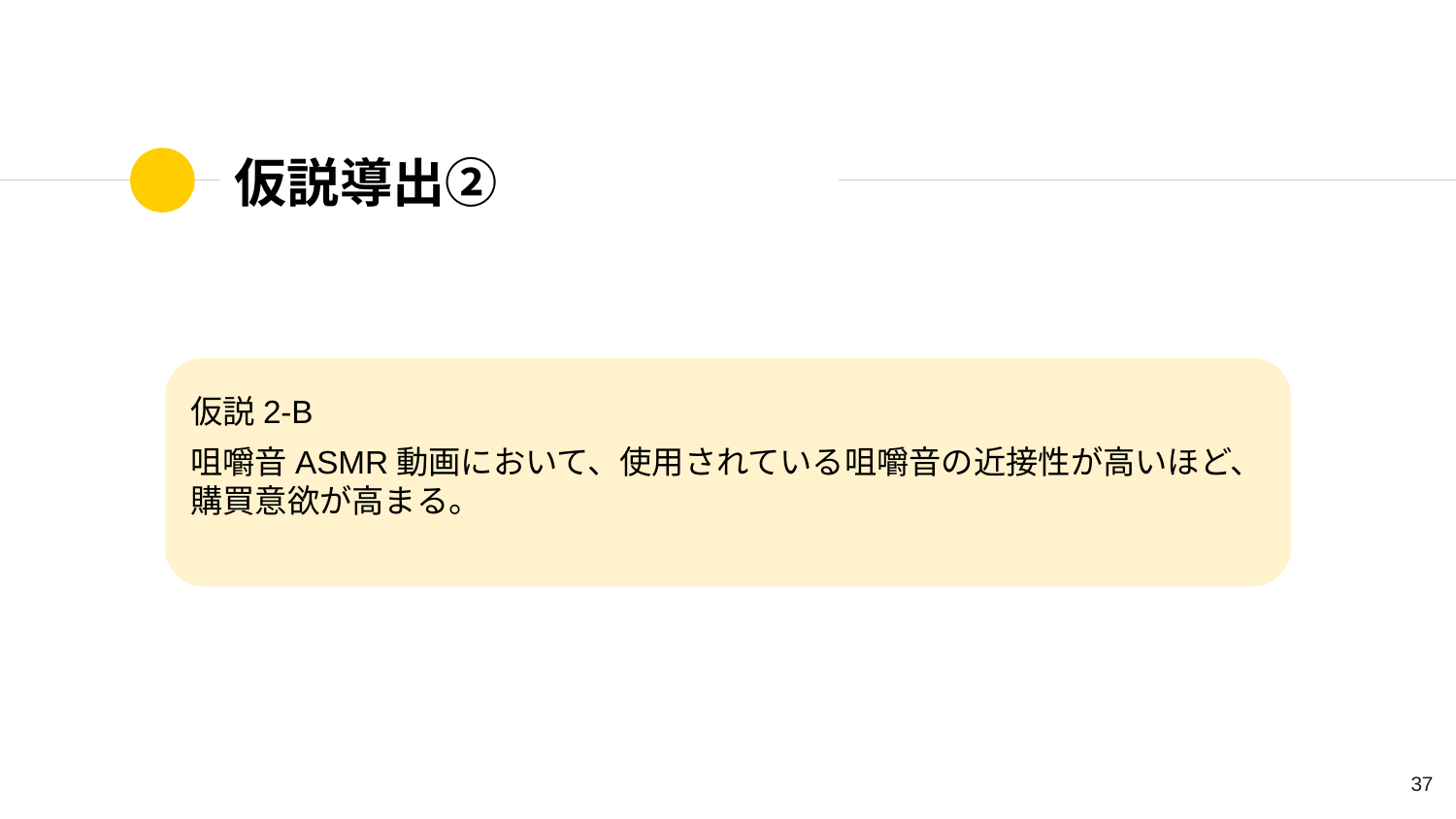

# 仮説導出②
仮説2-B
咀嚼音ASMR動画において、使用されている咀嚼音の近接性が高いほど、購買意欲が高まる。

37